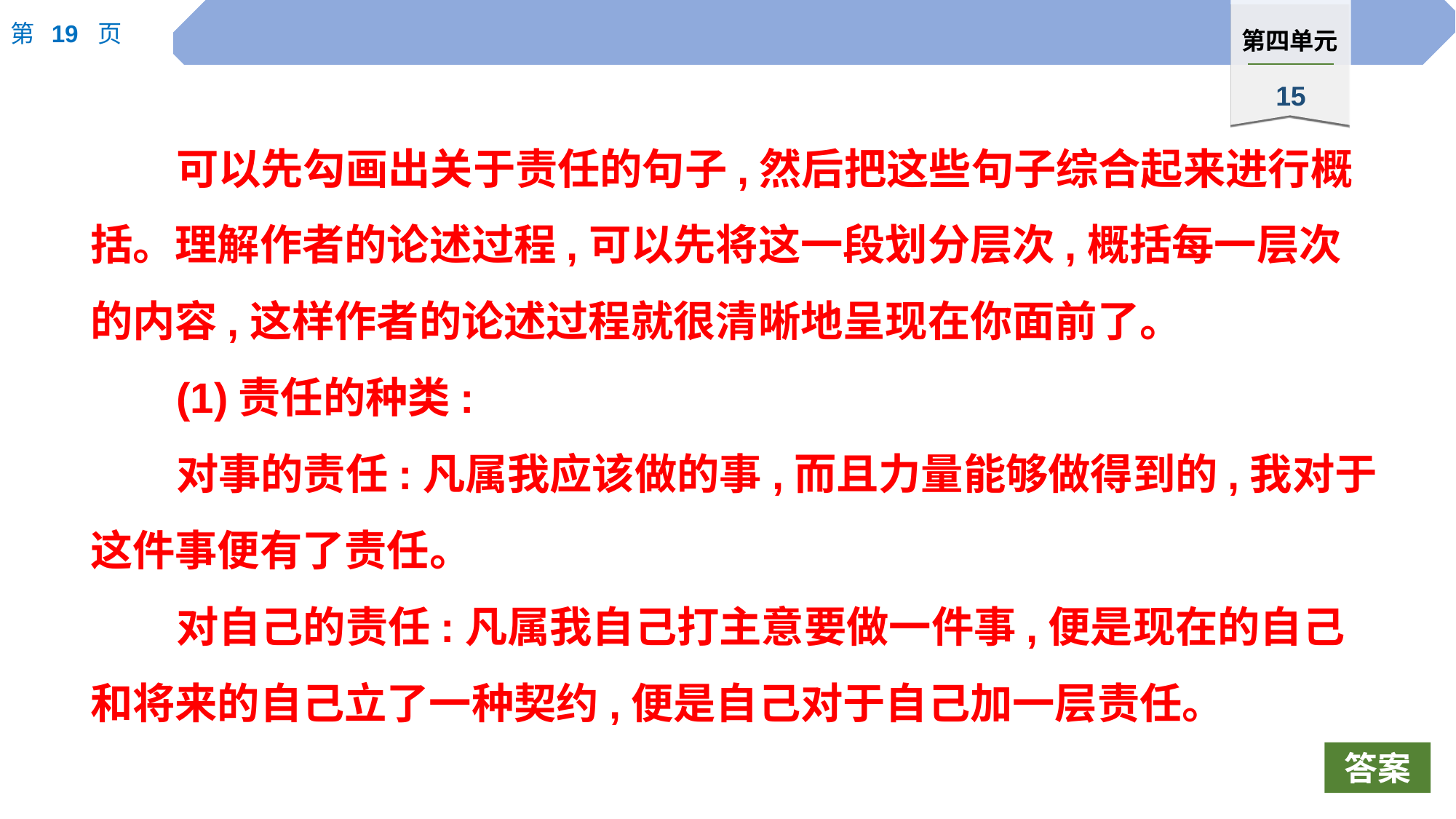

可以先勾画出关于责任的句子,然后把这些句子综合起来进行概括。理解作者的论述过程,可以先将这一段划分层次,概括每一层次的内容,这样作者的论述过程就很清晰地呈现在你面前了。
(1)责任的种类:
对事的责任:凡属我应该做的事,而且力量能够做得到的,我对于这件事便有了责任。
对自己的责任:凡属我自己打主意要做一件事,便是现在的自己和将来的自己立了一种契约,便是自己对于自己加一层责任。
答案